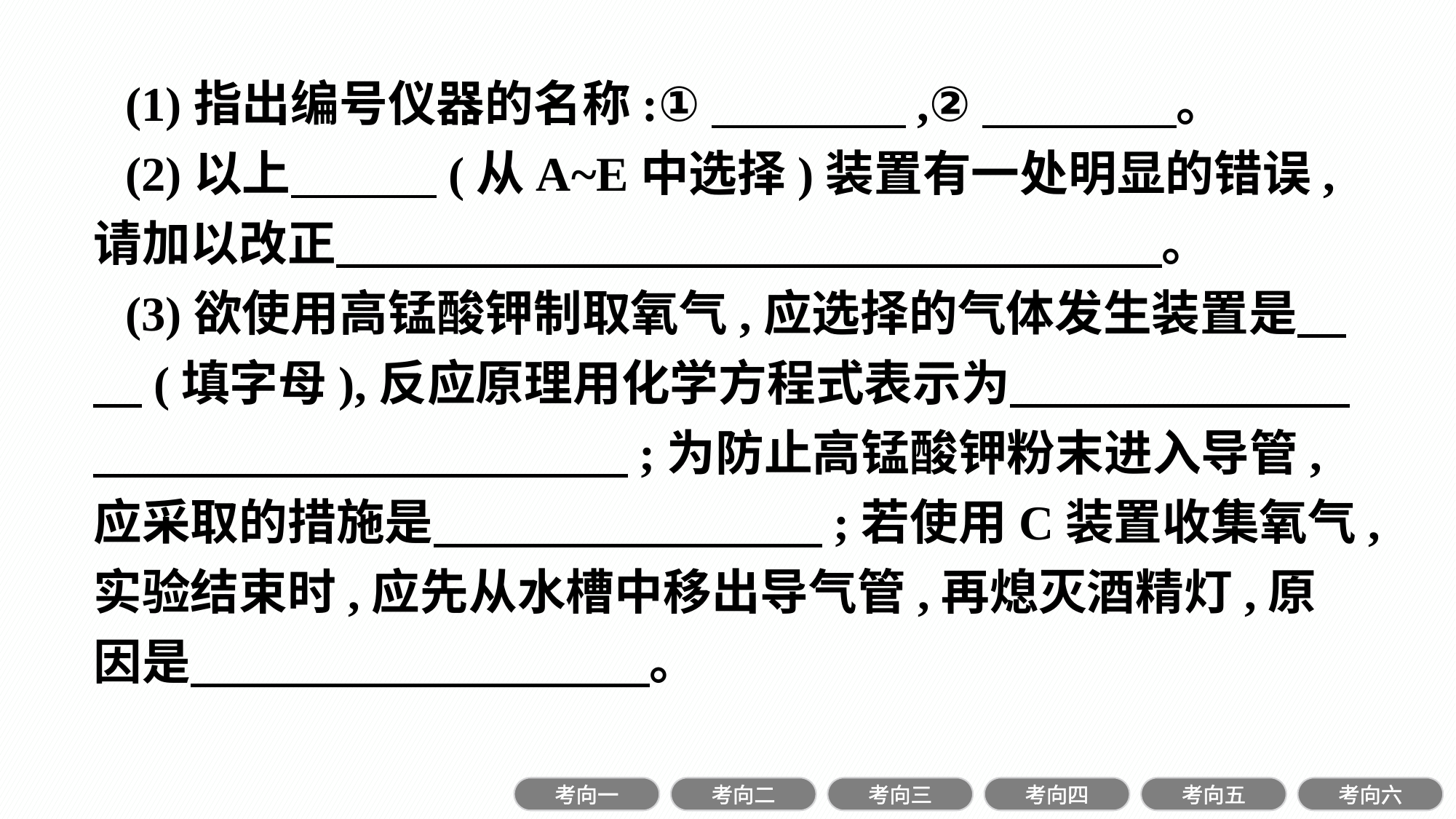

(1)指出编号仪器的名称:①　　　　,②　　　　。
(2)以上　　　(从A~E中选择)装置有一处明显的错误,请加以改正　　　　　　　　　　　　　　　　　。
(3)欲使用高锰酸钾制取氧气,应选择的气体发生装置是　　(填字母),反应原理用化学方程式表示为　　　　　　　　　　　　　　　　　　;为防止高锰酸钾粉末进入导管,应采取的措施是　　　　　　　　;若使用C装置收集氧气,实验结束时,应先从水槽中移出导气管,再熄灭酒精灯,原因是　                                     。